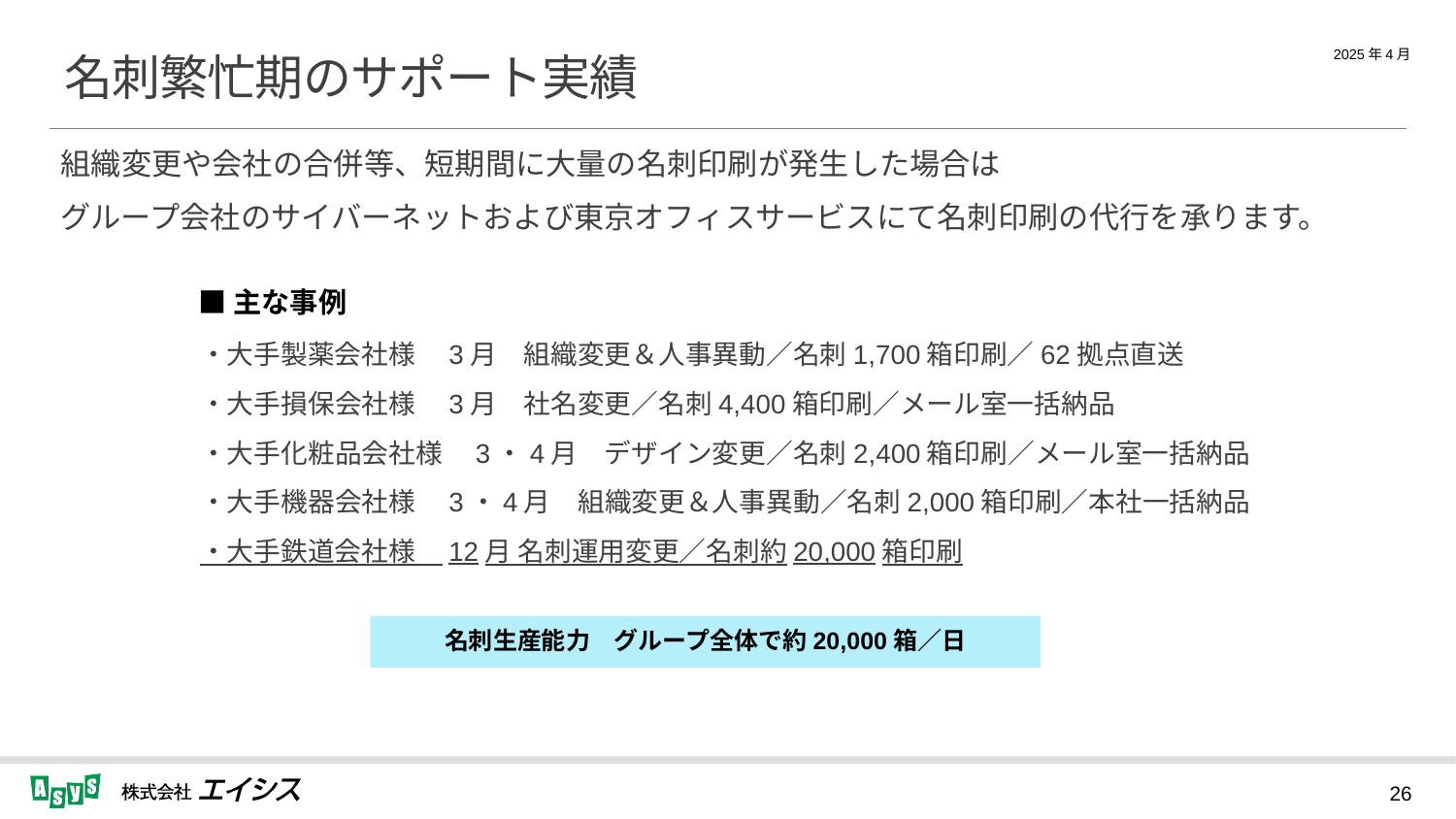

# 名刺繁忙期のサポート実績
組織変更や会社の合併等、短期間に大量の名刺印刷が発生した場合は
グループ会社のサイバーネットおよび東京オフィスサービスにて名刺印刷の代行を承ります。
■主な事例
・大手製薬会社様　3月　組織変更＆人事異動／名刺1,700箱印刷／62拠点直送
・大手損保会社様　3月　社名変更／名刺4,400箱印刷／メール室一括納品
・大手化粧品会社様　3・4月　デザイン変更／名刺2,400箱印刷／メール室一括納品
・大手機器会社様　3・4月　組織変更＆人事異動／名刺2,000箱印刷／本社一括納品
・大手鉄道会社様　12月 名刺運用変更／名刺約20,000箱印刷
名刺生産能力　グループ全体で約20,000箱／日
26